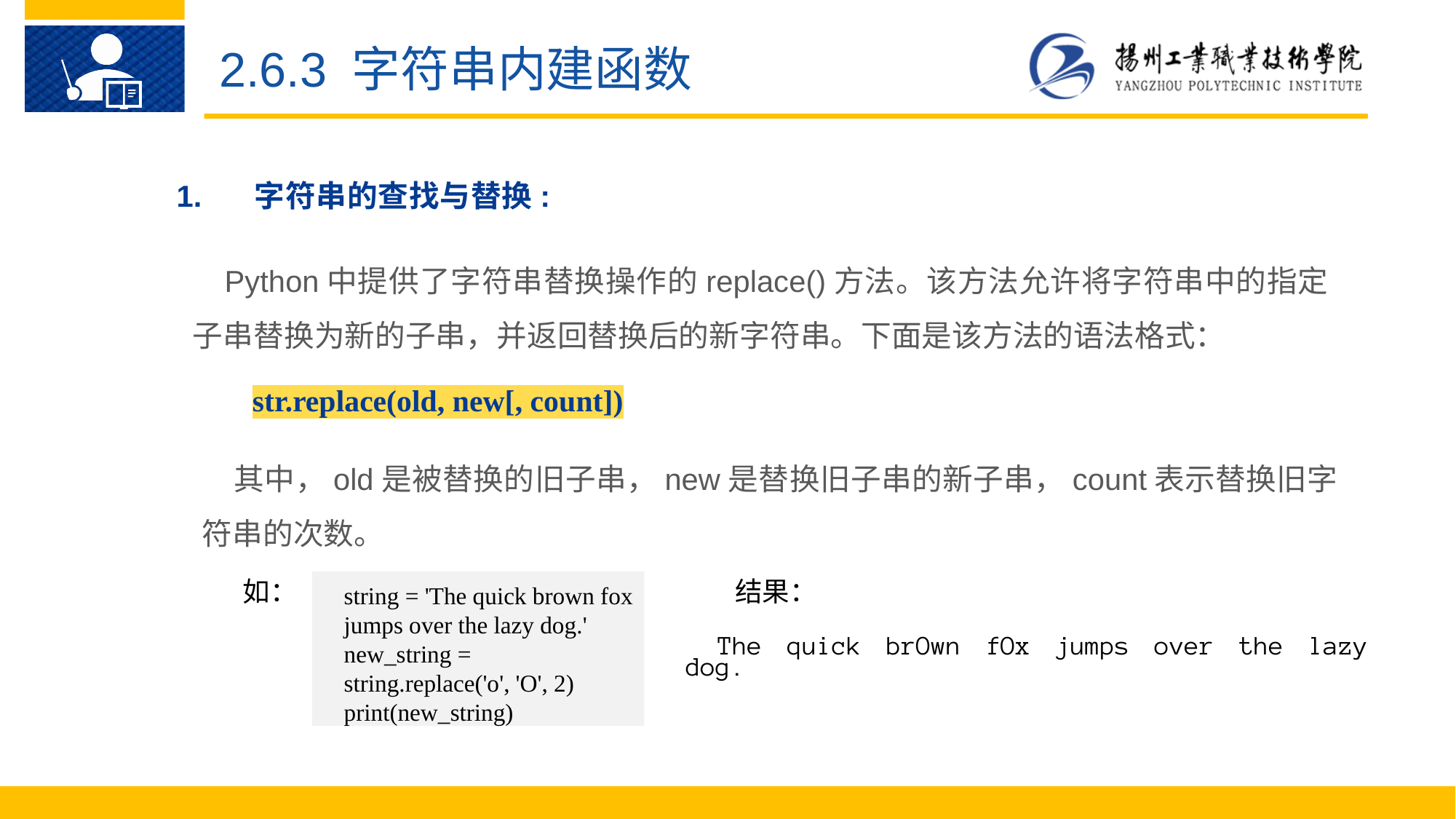

2.6.3 字符串内建函数
1.	字符串的查找与替换:
Python中提供了字符串替换操作的replace()方法。该方法允许将字符串中的指定子串替换为新的子串，并返回替换后的新字符串。下面是该方法的语法格式：
str.replace(old, new[, count])
其中，old是被替换的旧子串，new是替换旧子串的新子串，count表示替换旧字符串的次数。
如：
结果：
string = 'The quick brown fox jumps over the lazy dog.'
new_string = string.replace('o', 'O', 2)
print(new_string)
The quick brOwn fOx jumps over the lazy dog.